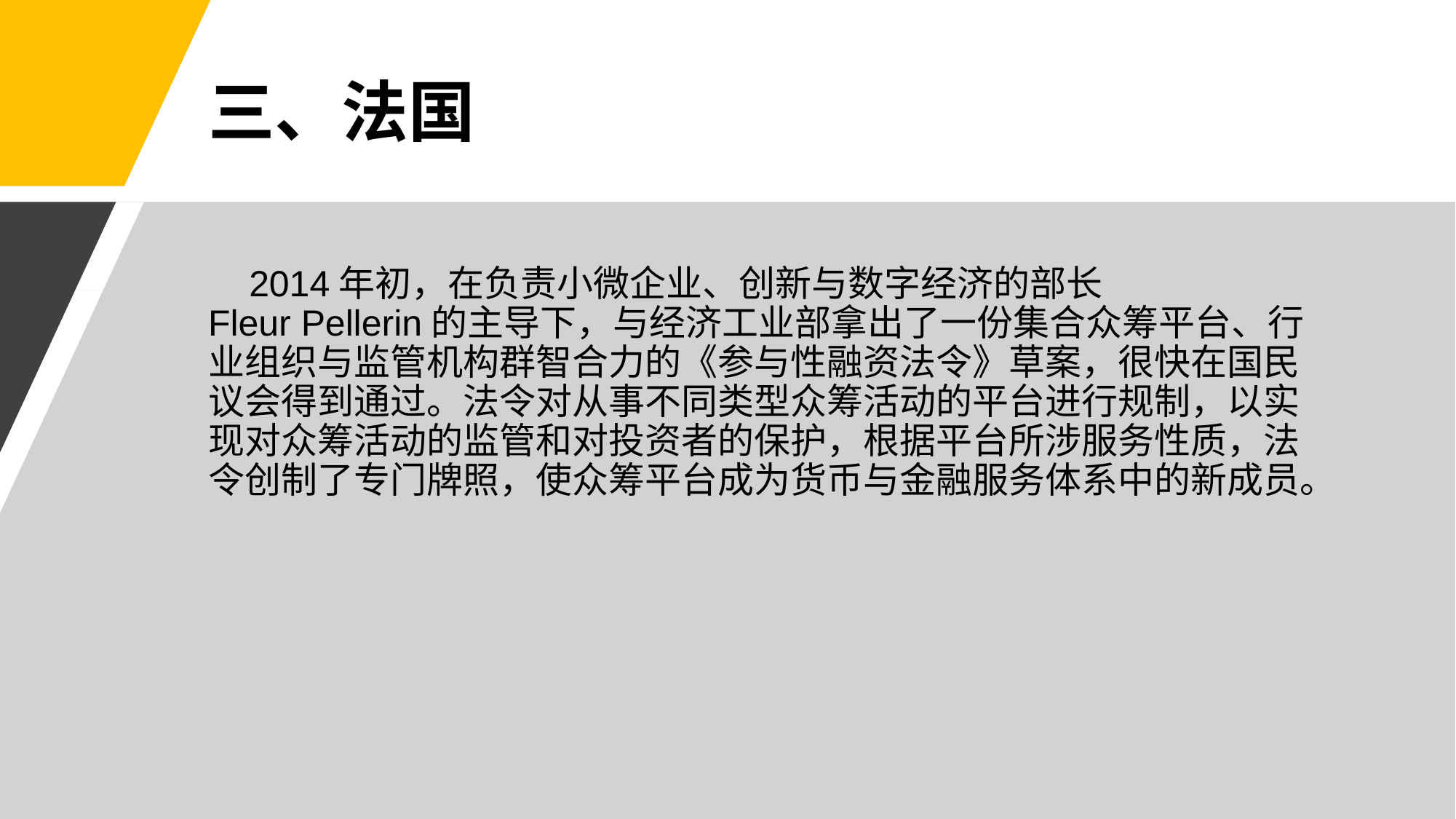

# 三、法国

    2014年初，在负责小微企业、创新与数字经济的部长Fleur Pellerin的主导下，与经济工业部拿出了一份集合众筹平台、行业组织与监管机构群智合力的《参与性融资法令》草案，很快在国民议会得到通过。法令对从事不同类型众筹活动的平台进行规制，以实现对众筹活动的监管和对投资者的保护，根据平台所涉服务性质，法令创制了专门牌照，使众筹平台成为货币与金融服务体系中的新成员。